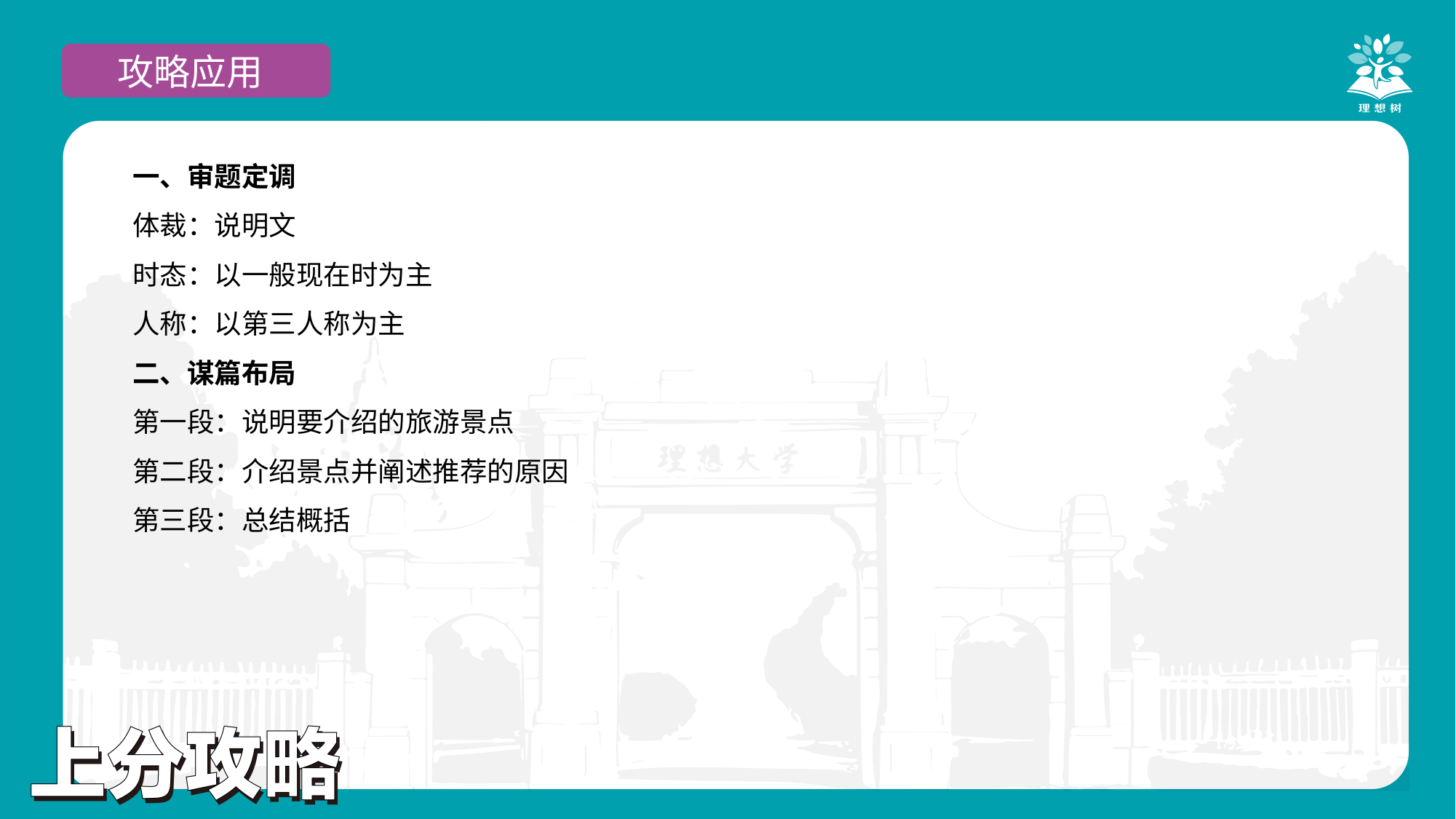

攻略应用
一、审题定调
体裁：说明文
时态：以一般现在时为主
人称：以第三人称为主
二、谋篇布局
第一段：说明要介绍的旅游景点
第二段：介绍景点并阐述推荐的原因
第三段：总结概括